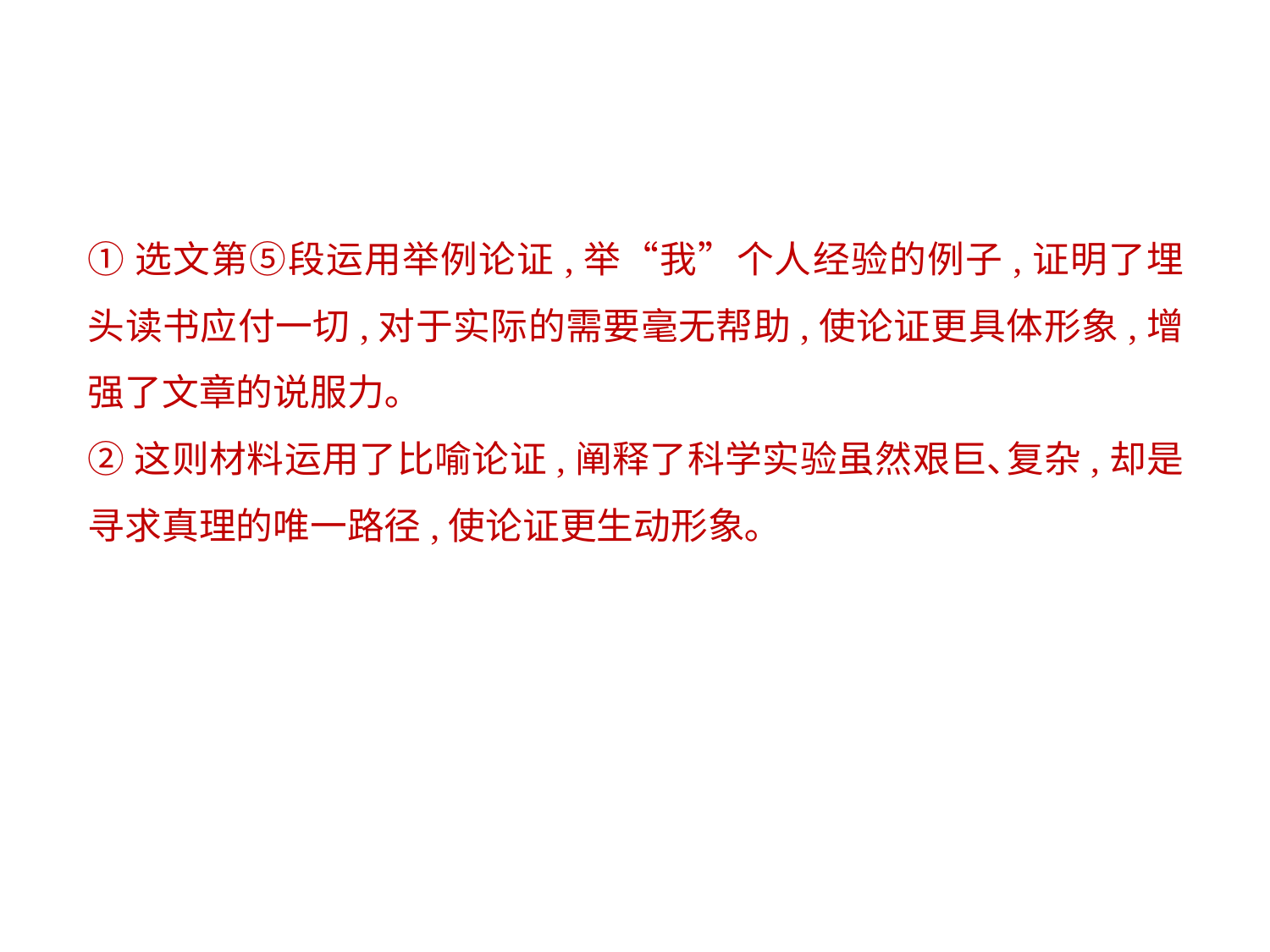

①选文第⑤段运用举例论证,举“我”个人经验的例子,证明了埋头读书应付一切,对于实际的需要毫无帮助,使论证更具体形象,增强了文章的说服力｡
②这则材料运用了比喻论证,阐释了科学实验虽然艰巨､复杂,却是寻求真理的唯一路径,使论证更生动形象｡